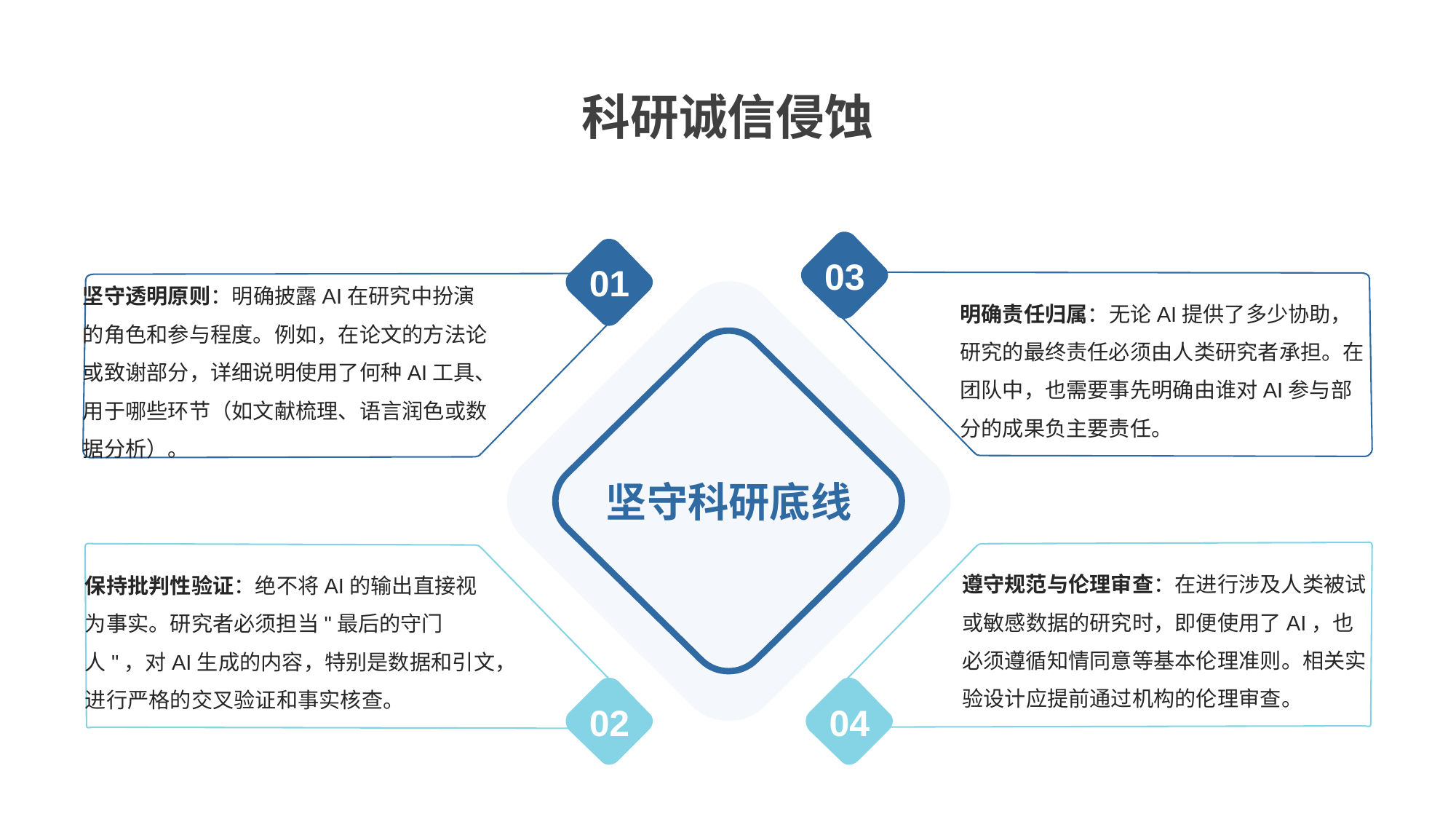

科研诚信侵蚀
03
01
明确责任归属：无论AI提供了多少协助，研究的最终责任必须由人类研究者承担。在团队中，也需要事先明确由谁对AI参与部分的成果负主要责任。
坚守透明原则：明确披露AI在研究中扮演的角色和参与程度。例如，在论文的方法论或致谢部分，详细说明使用了何种AI工具、用于哪些环节（如文献梳理、语言润色或数据分析）。

坚守科研底线
遵守规范与伦理审查：在进行涉及人类被试或敏感数据的研究时，即便使用了AI，也必须遵循知情同意等基本伦理准则。相关实验设计应提前通过机构的伦理审查。
保持批判性验证：绝不将AI的输出直接视为事实。研究者必须担当"最后的守门人"，对AI生成的内容，特别是数据和引文，进行严格的交叉验证和事实核查。
02
04